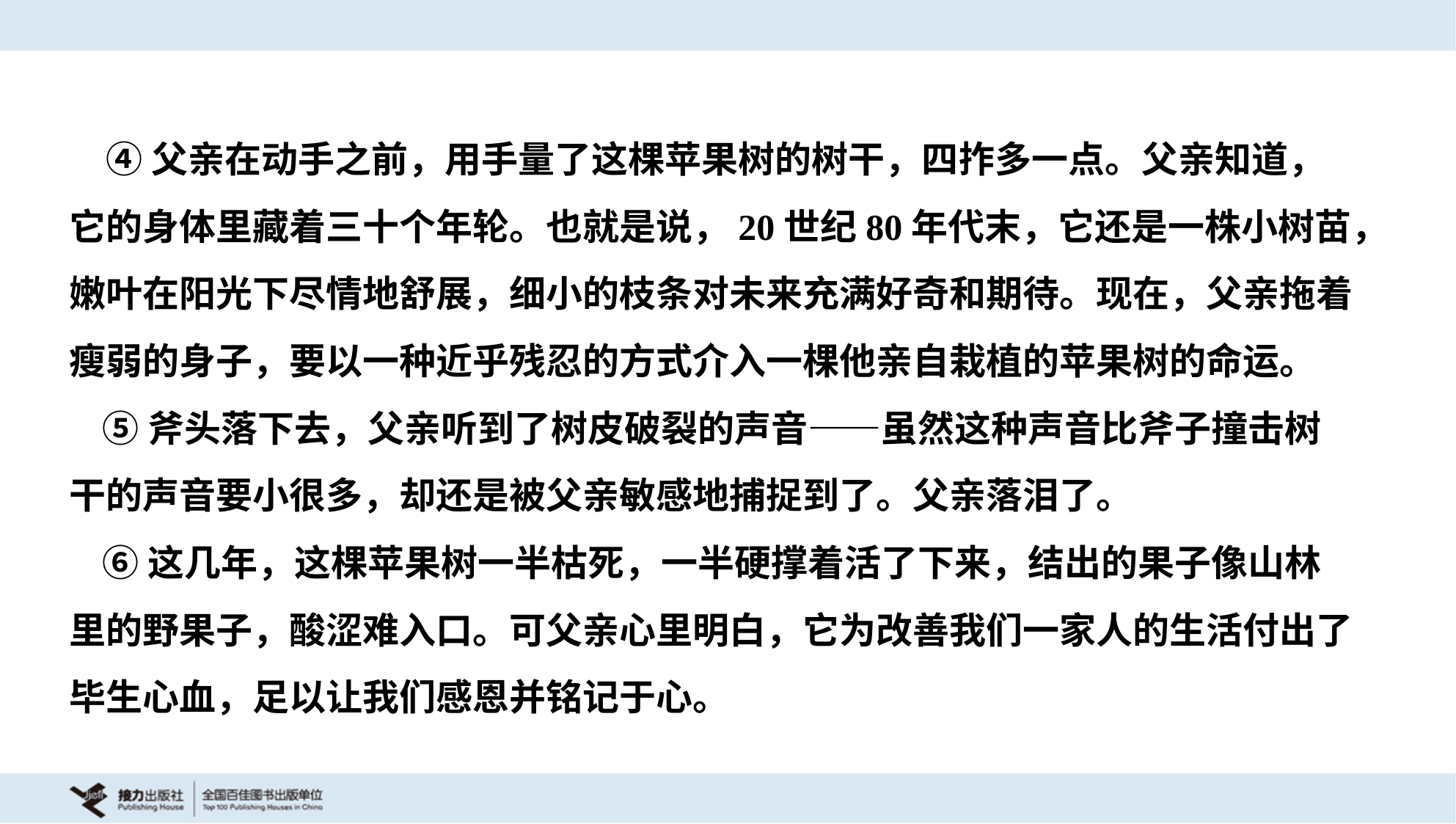

④父亲在动手之前，用手量了这棵苹果树的树干，四拃多一点。父亲知道，
它的身体里藏着三十个年轮。也就是说，20世纪80年代末，它还是一株小树苗，
嫩叶在阳光下尽情地舒展，细小的枝条对未来充满好奇和期待。现在，父亲拖着
瘦弱的身子，要以一种近乎残忍的方式介入一棵他亲自栽植的苹果树的命运。
    ⑤斧头落下去，父亲听到了树皮破裂的声音——虽然这种声音比斧子撞击树
干的声音要小很多，却还是被父亲敏感地捕捉到了。父亲落泪了。
    ⑥这几年，这棵苹果树一半枯死，一半硬撑着活了下来，结出的果子像山林
里的野果子，酸涩难入口。可父亲心里明白，它为改善我们一家人的生活付出了
毕生心血，足以让我们感恩并铭记于心。